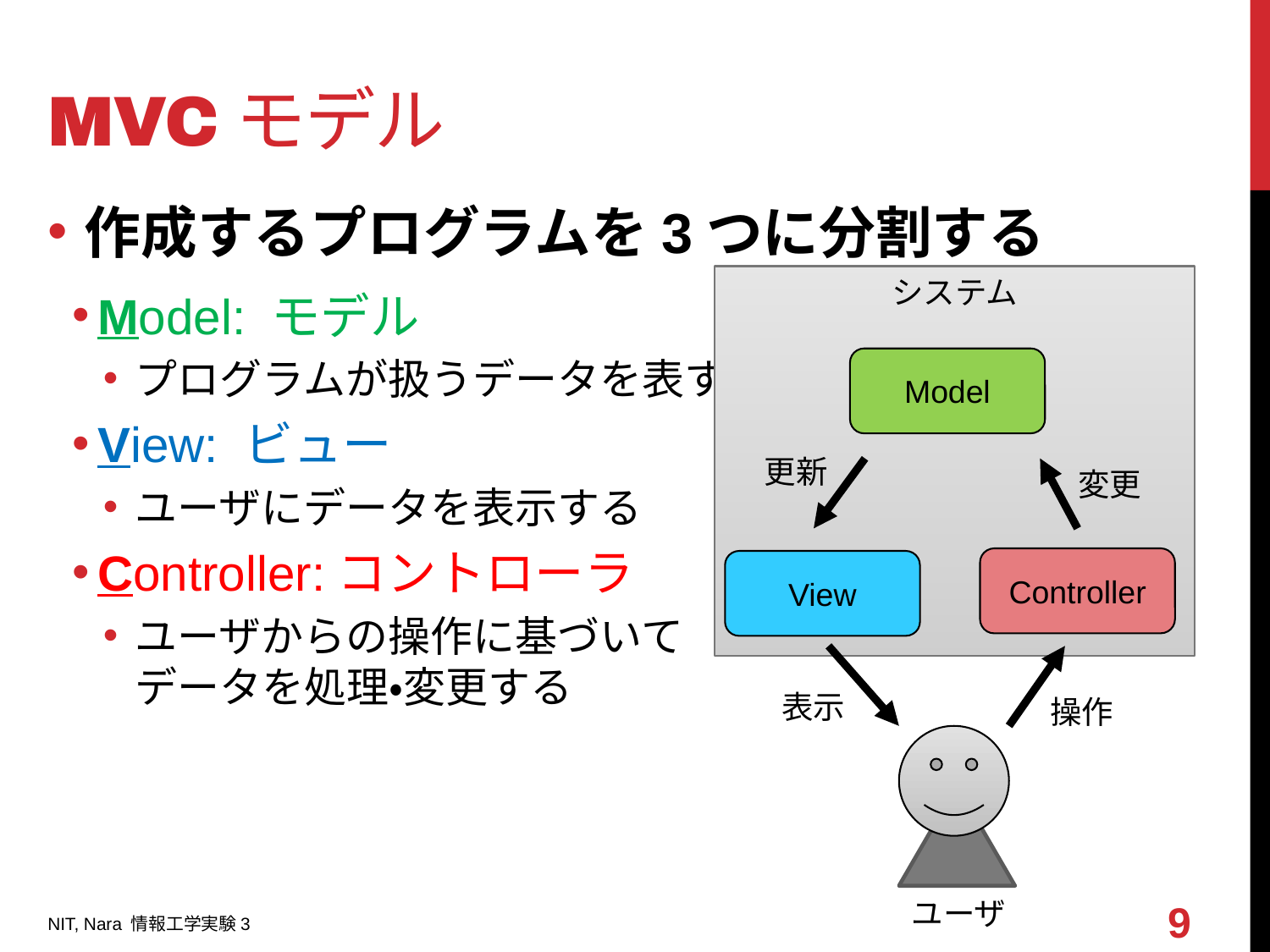

# MVCモデル
作成するプログラムを3つに分割する
Model: モデル
プログラムが扱うデータを表す
View: ビュー
ユーザにデータを表示する
Controller:コントローラ
ユーザからの操作に基づいて
データを処理・変更する
システム
Model
更新
変更
Controller
View
表示
操作

ユーザ
9
NIT, Nara 情報工学実験3